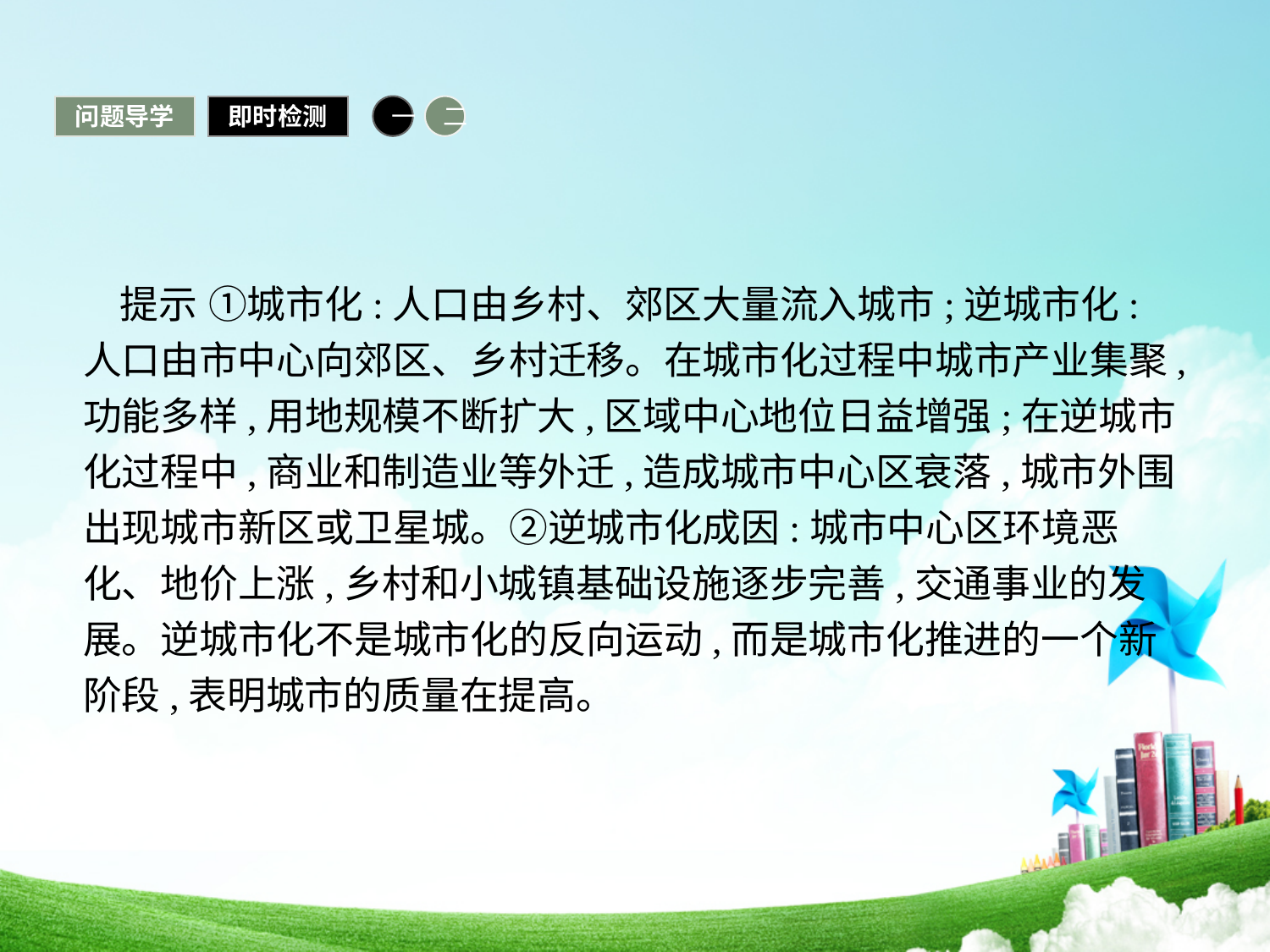

问题导学
即时检测
一
二
提示 ①城市化:人口由乡村、郊区大量流入城市;逆城市化:人口由市中心向郊区、乡村迁移。在城市化过程中城市产业集聚,功能多样,用地规模不断扩大,区域中心地位日益增强;在逆城市化过程中,商业和制造业等外迁,造成城市中心区衰落,城市外围出现城市新区或卫星城。②逆城市化成因:城市中心区环境恶化、地价上涨,乡村和小城镇基础设施逐步完善,交通事业的发展。逆城市化不是城市化的反向运动,而是城市化推进的一个新阶段,表明城市的质量在提高。